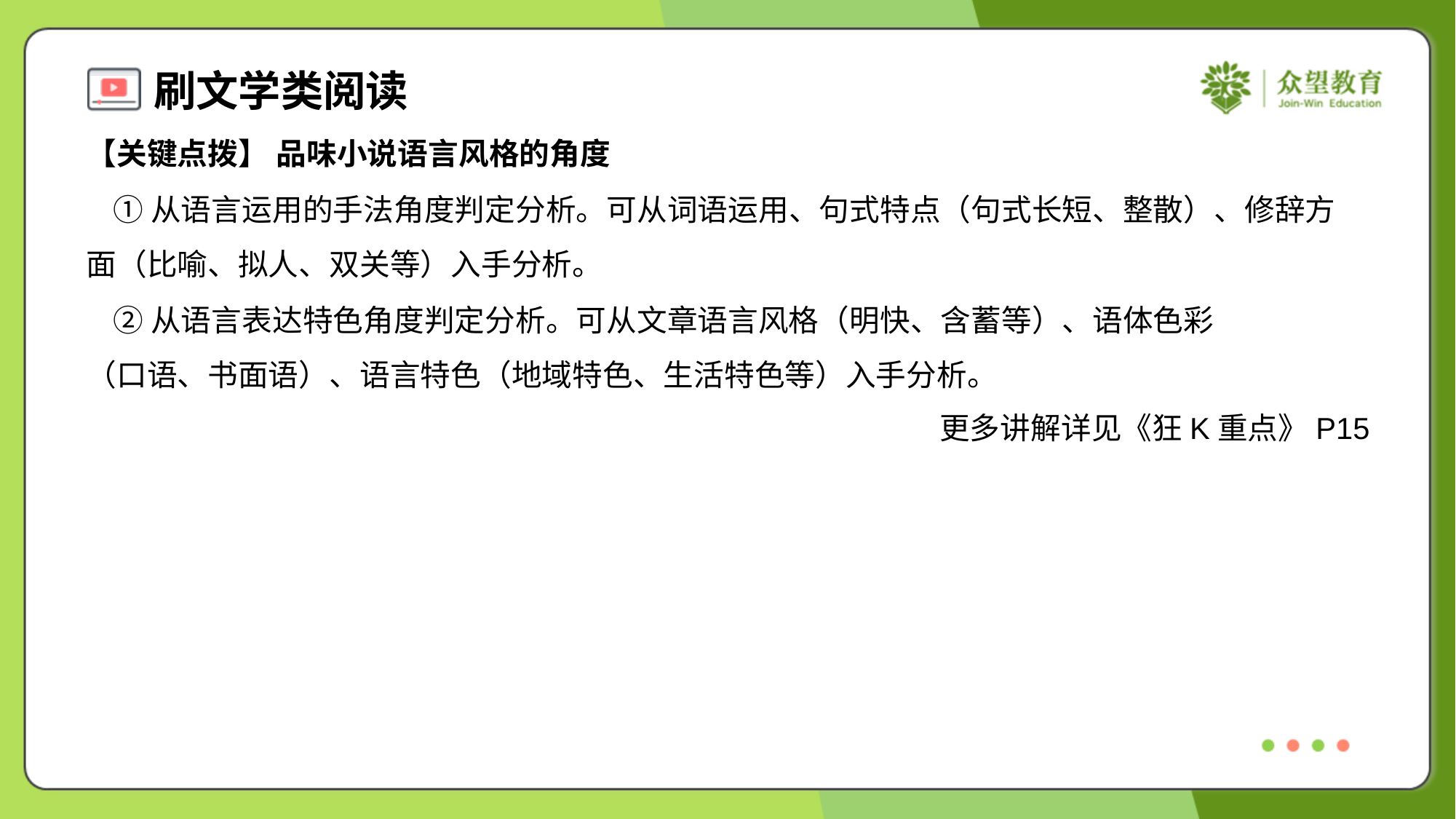

【关键点拨】 品味小说语言风格的角度
    ①从语言运用的手法角度判定分析。可从词语运用、句式特点（句式长短、整散）、修辞方
面（比喻、拟人、双关等）入手分析。
    ②从语言表达特色角度判定分析。可从文章语言风格（明快、含蓄等）、语体色彩
（口语、书面语）、语言特色（地域特色、生活特色等）入手分析。
更多讲解详见《狂K重点》P15